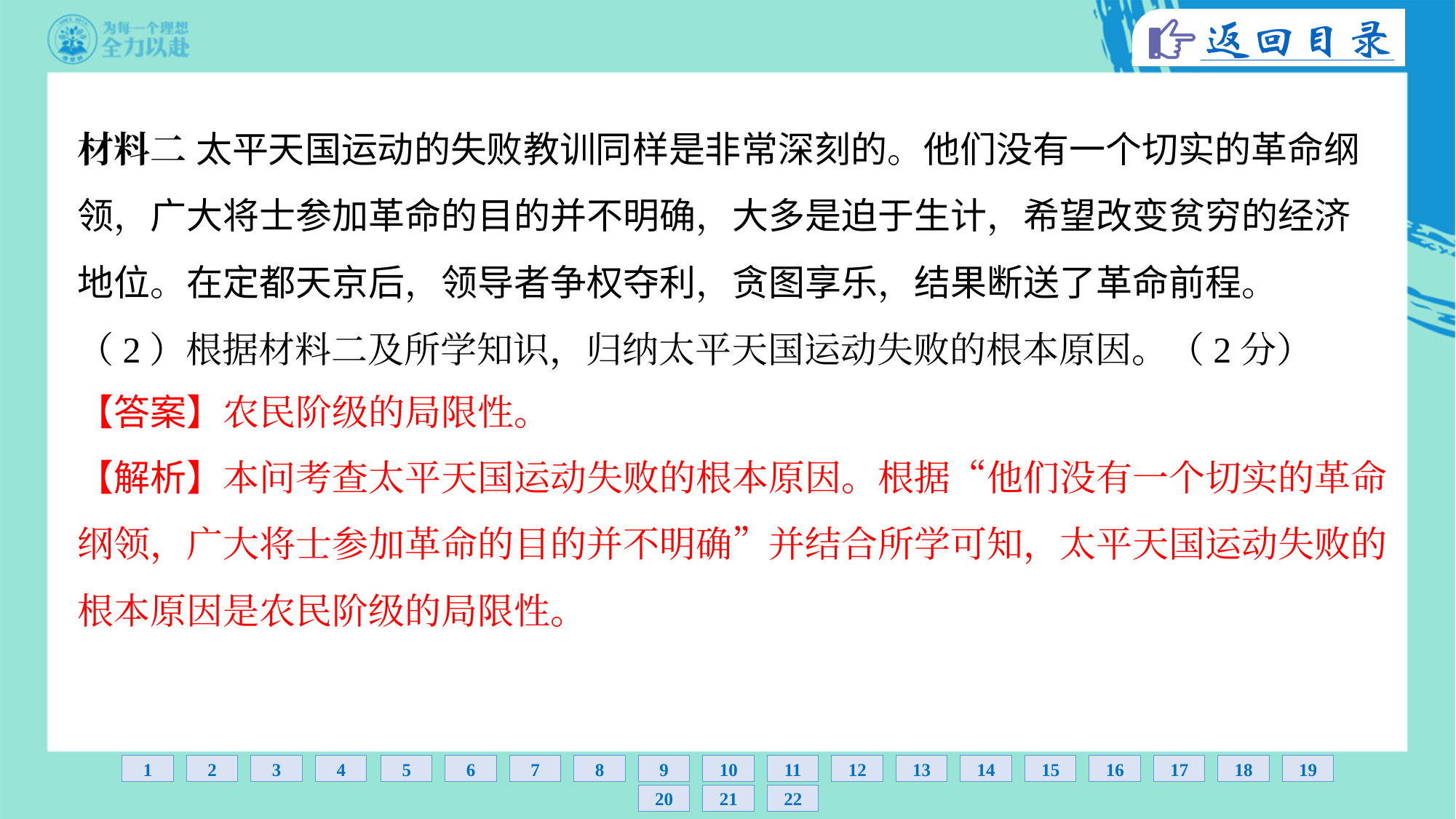

材料二 太平天国运动的失败教训同样是非常深刻的。他们没有一个切实的革命纲
领，广大将士参加革命的目的并不明确，大多是迫于生计，希望改变贫穷的经济
地位。在定都天京后，领导者争权夺利，贪图享乐，结果断送了革命前程。
（2）根据材料二及所学知识，归纳太平天国运动失败的根本原因。（2分）
【答案】农民阶级的局限性。
【解析】本问考查太平天国运动失败的根本原因。根据“他们没有一个切实的革命
纲领，广大将士参加革命的目的并不明确”并结合所学可知，太平天国运动失败的
根本原因是农民阶级的局限性。